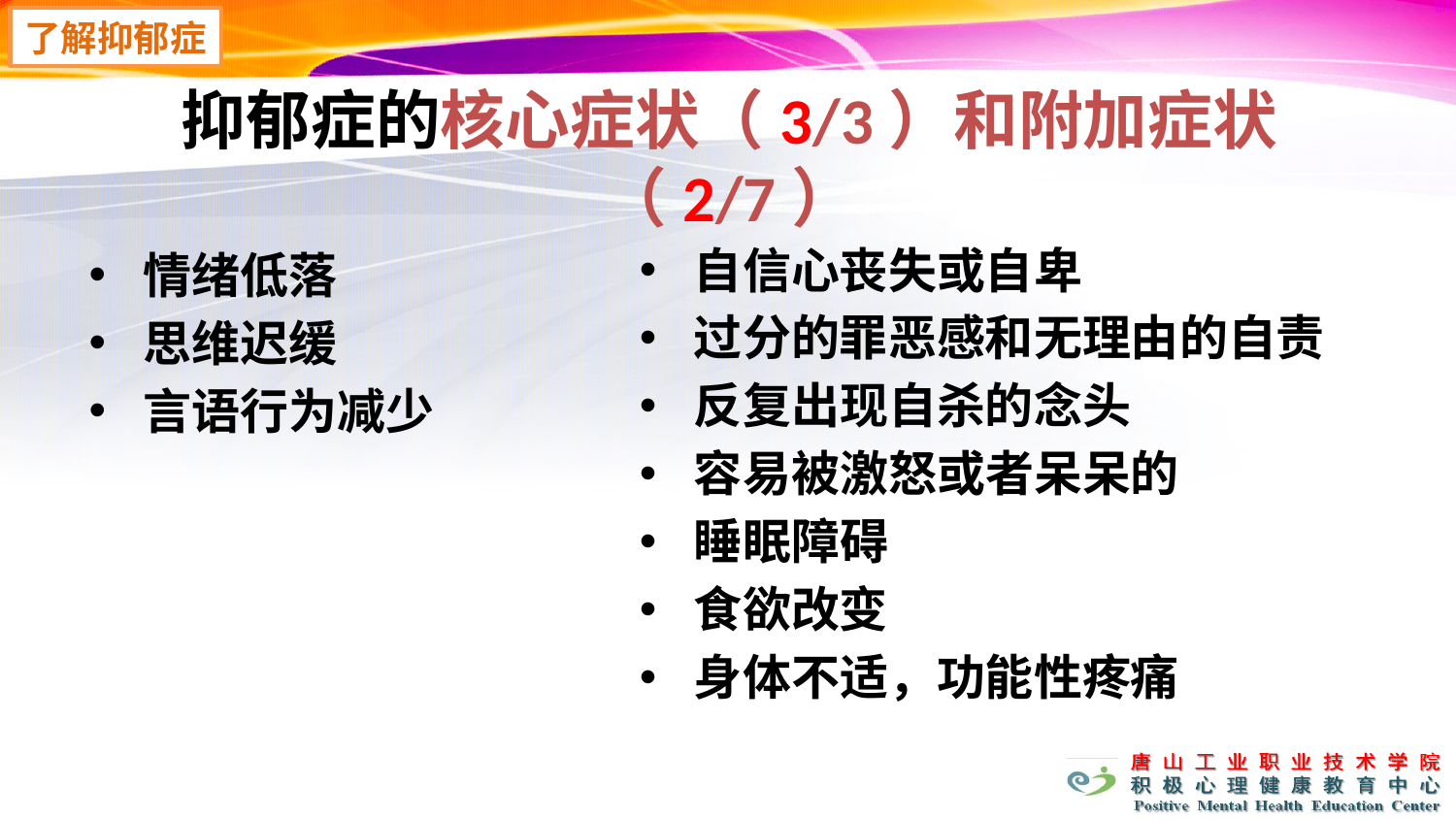

了解抑郁症
# 抑郁症的核心症状（3/3）和附加症状（2/7）
自信心丧失或自卑
过分的罪恶感和无理由的自责
反复出现自杀的念头
容易被激怒或者呆呆的
睡眠障碍
食欲改变
身体不适，功能性疼痛
情绪低落
思维迟缓
言语行为减少